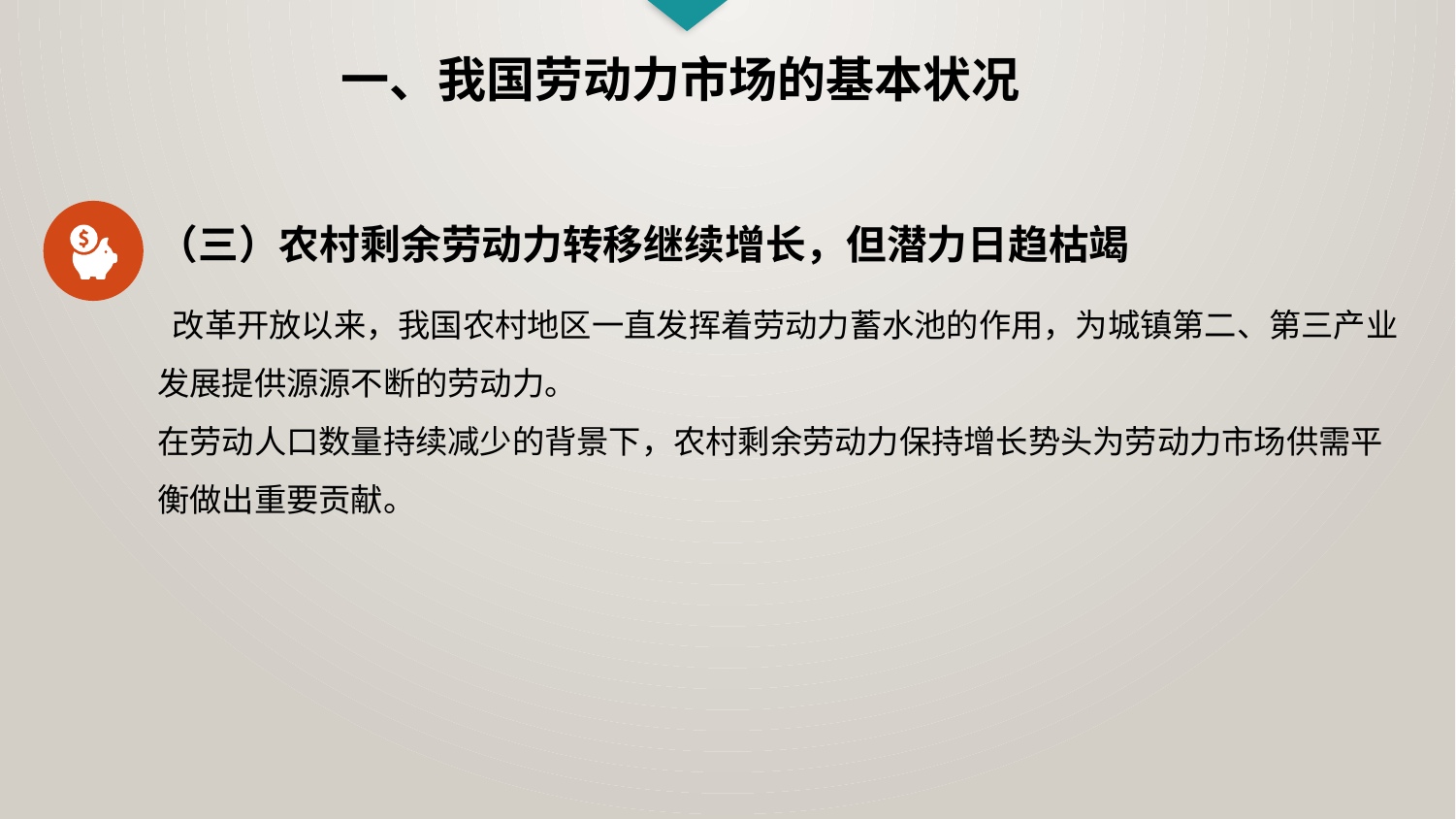

一、我国劳动力市场的基本状况

（三）农村剩余劳动力转移继续增长，但潜力日趋枯竭

 改革开放以来，我国农村地区一直发挥着劳动力蓄水池的作用，为城镇第二、第三产业发展提供源源不断的劳动力。
在劳动人口数量持续减少的背景下，农村剩余劳动力保持增长势头为劳动力市场供需平衡做出重要贡献。
47